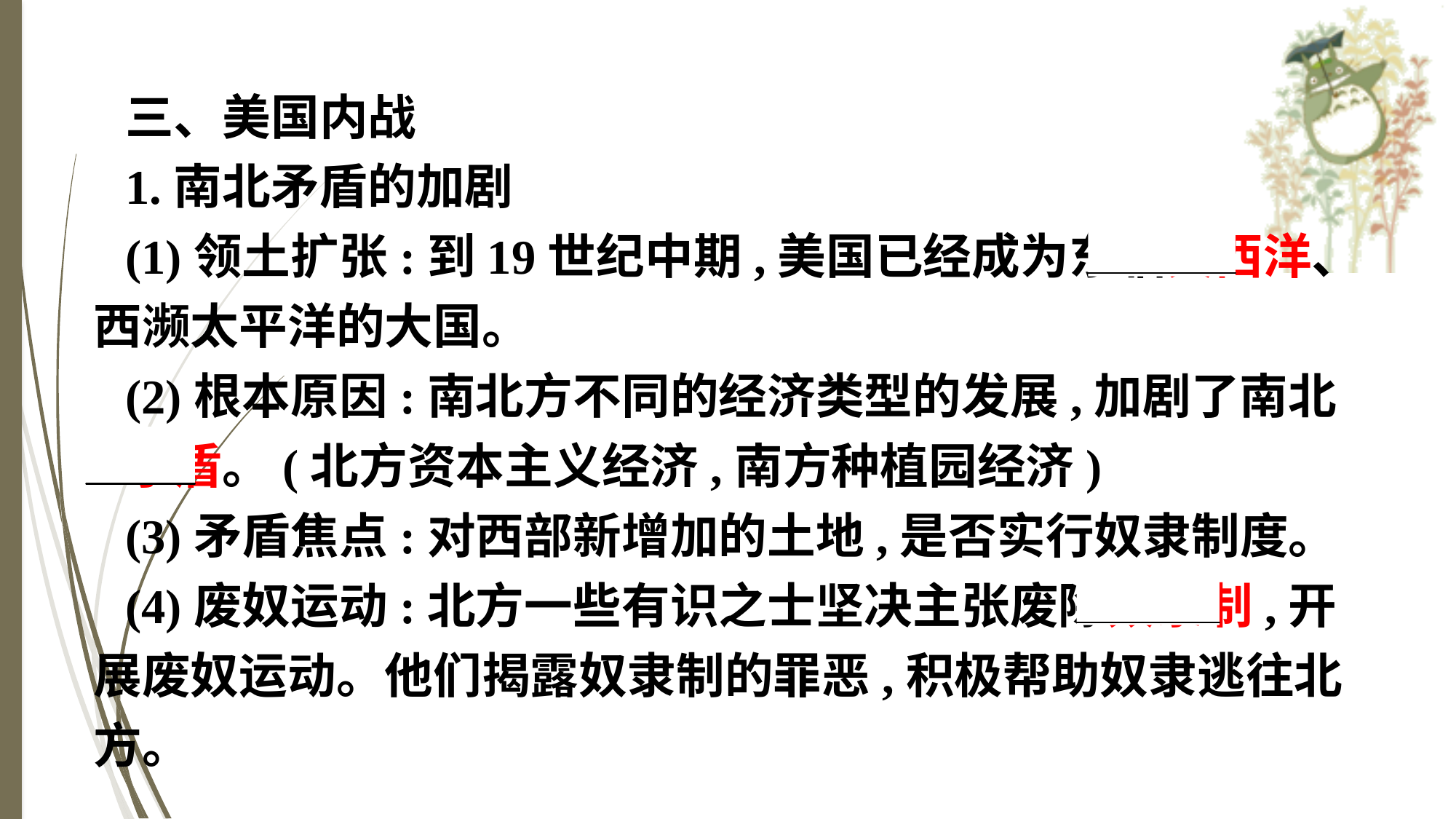

三、美国内战
1.南北矛盾的加剧
(1)领土扩张:到19世纪中期,美国已经成为东临大西洋、西濒太平洋的大国。
(2)根本原因:南北方不同的经济类型的发展,加剧了南北
矛盾。(北方资本主义经济,南方种植园经济)
(3)矛盾焦点:对西部新增加的土地,是否实行奴隶制度。
(4)废奴运动:北方一些有识之士坚决主张废除奴隶制,开展废奴运动。他们揭露奴隶制的罪恶,积极帮助奴隶逃往北方。